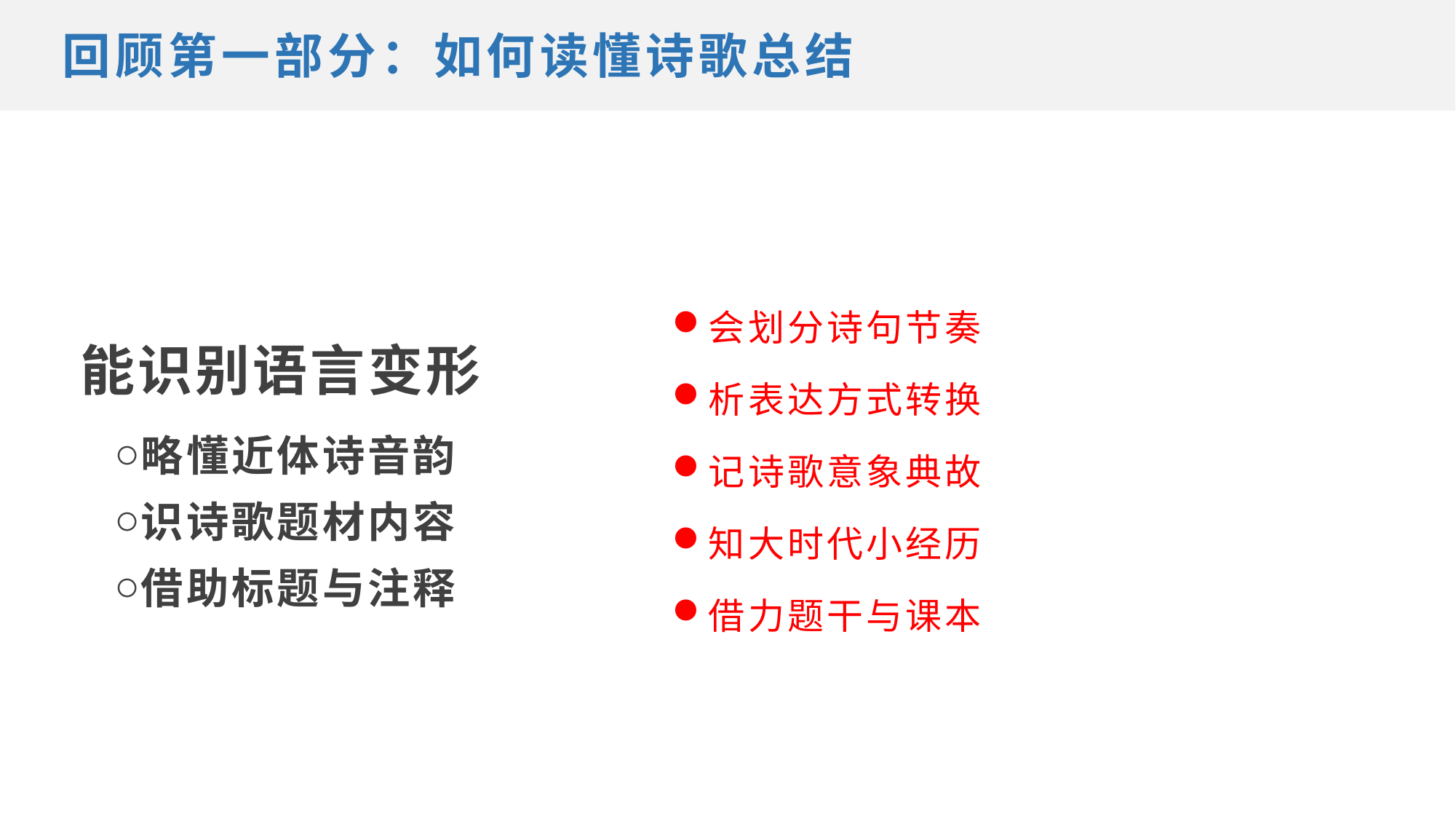

回顾第一部分：如何读懂诗歌总结
会划分诗句节奏
析表达方式转换
记诗歌意象典故
知大时代小经历
借力题干与课本
能识别语言变形
略懂近体诗音韵
识诗歌题材内容
借助标题与注释